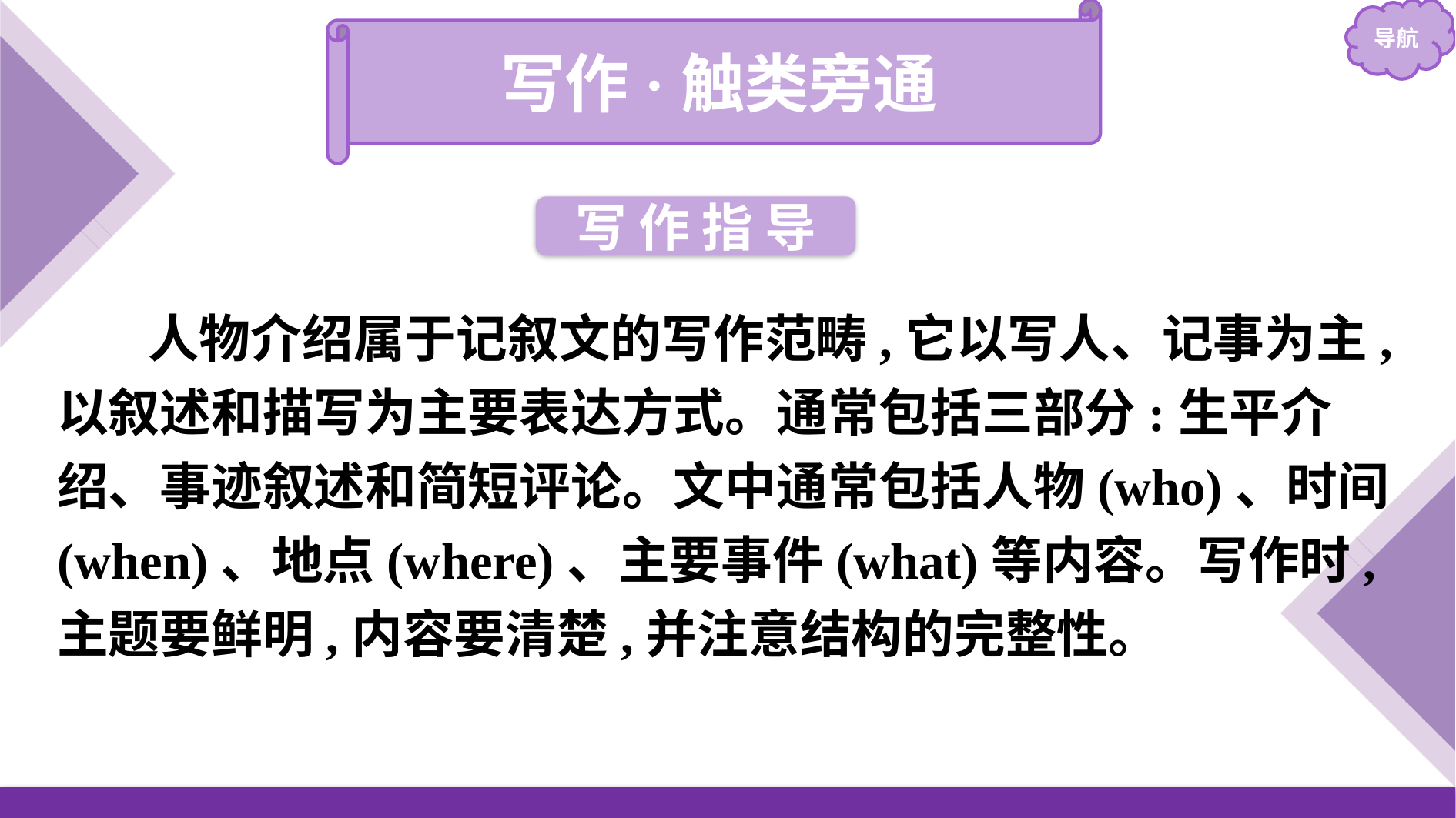

写作·触类旁通
写 作 指 导
人物介绍属于记叙文的写作范畴,它以写人、记事为主,以叙述和描写为主要表达方式。通常包括三部分:生平介绍、事迹叙述和简短评论。文中通常包括人物(who)、时间(when)、地点(where)、主要事件(what)等内容。写作时,主题要鲜明,内容要清楚,并注意结构的完整性。